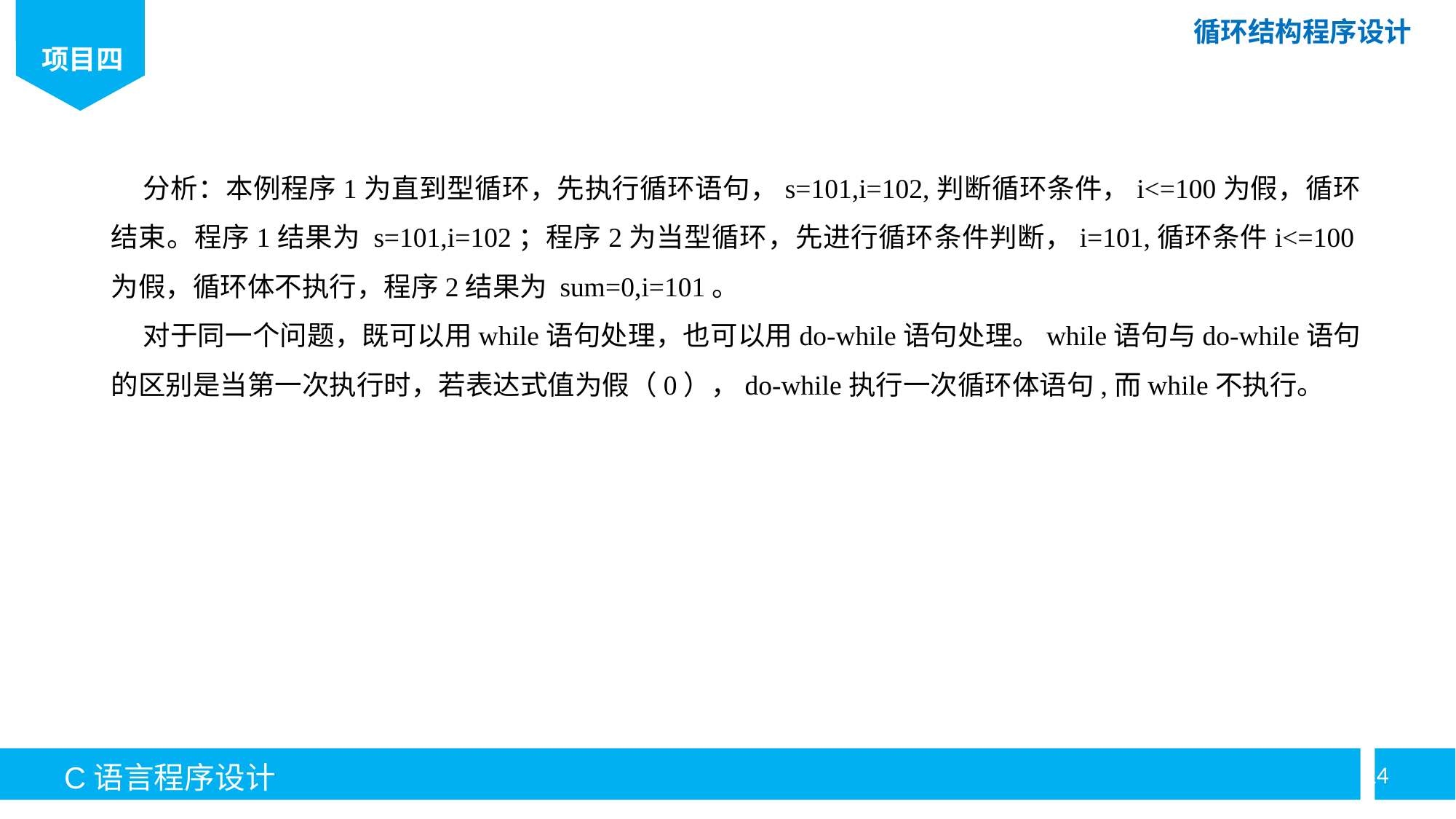

分析：本例程序1为直到型循环，先执行循环语句，s=101,i=102,判断循环条件，i<=100为假，循环结束。程序1结果为 s=101,i=102；程序2为当型循环，先进行循环条件判断，i=101,循环条件i<=100为假，循环体不执行，程序2结果为 sum=0,i=101。
对于同一个问题，既可以用while语句处理，也可以用do-while语句处理。while语句与do-while语句的区别是当第一次执行时，若表达式值为假（0），do-while执行一次循环体语句,而while不执行。